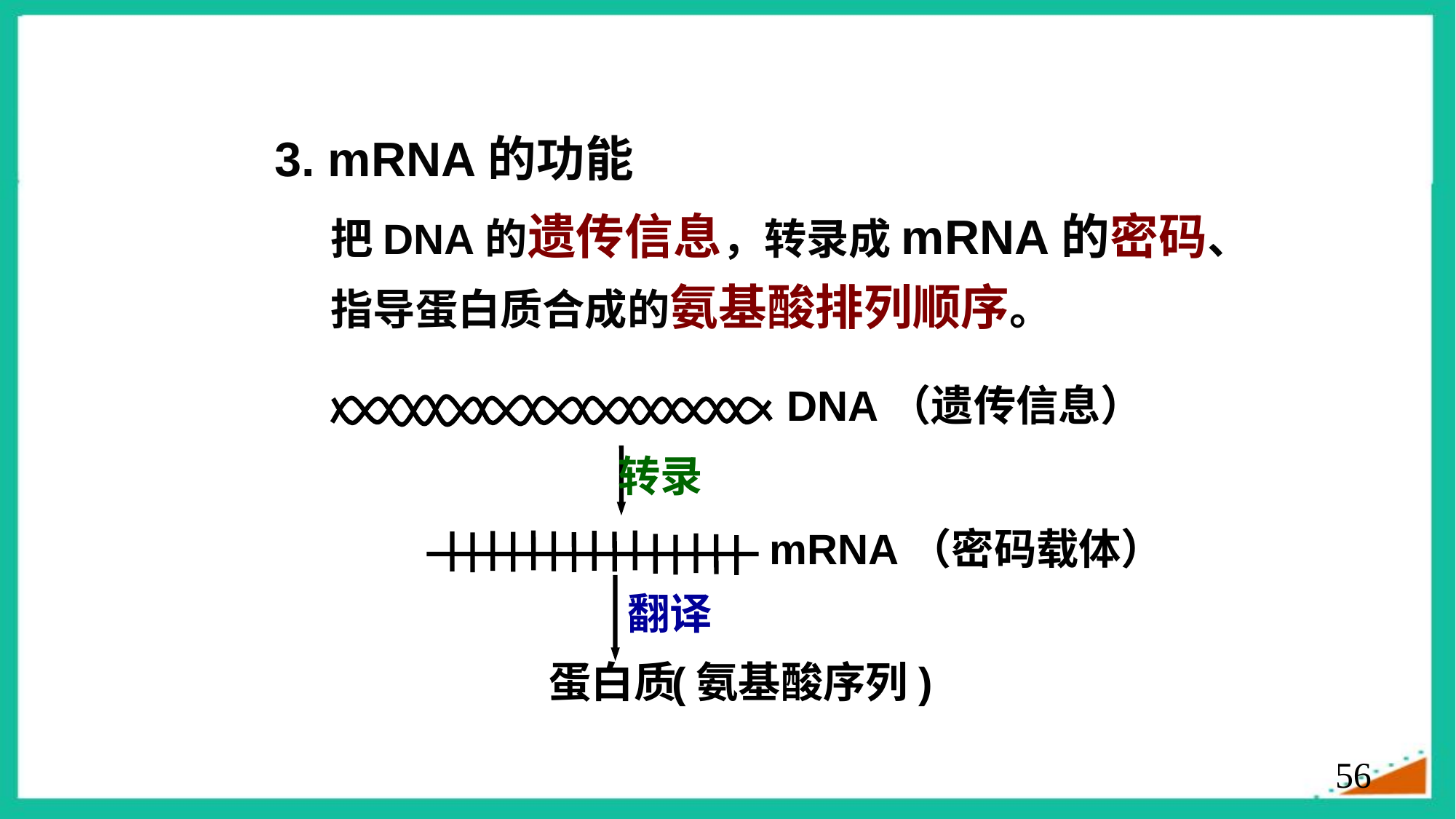

3. mRNA的功能
把DNA的遗传信息，转录成mRNA的密码、
指导蛋白质合成的氨基酸排列顺序。
DNA（遗传信息）

转录

mRNA（密码载体）

翻译
蛋白质
(氨基酸序列)
56